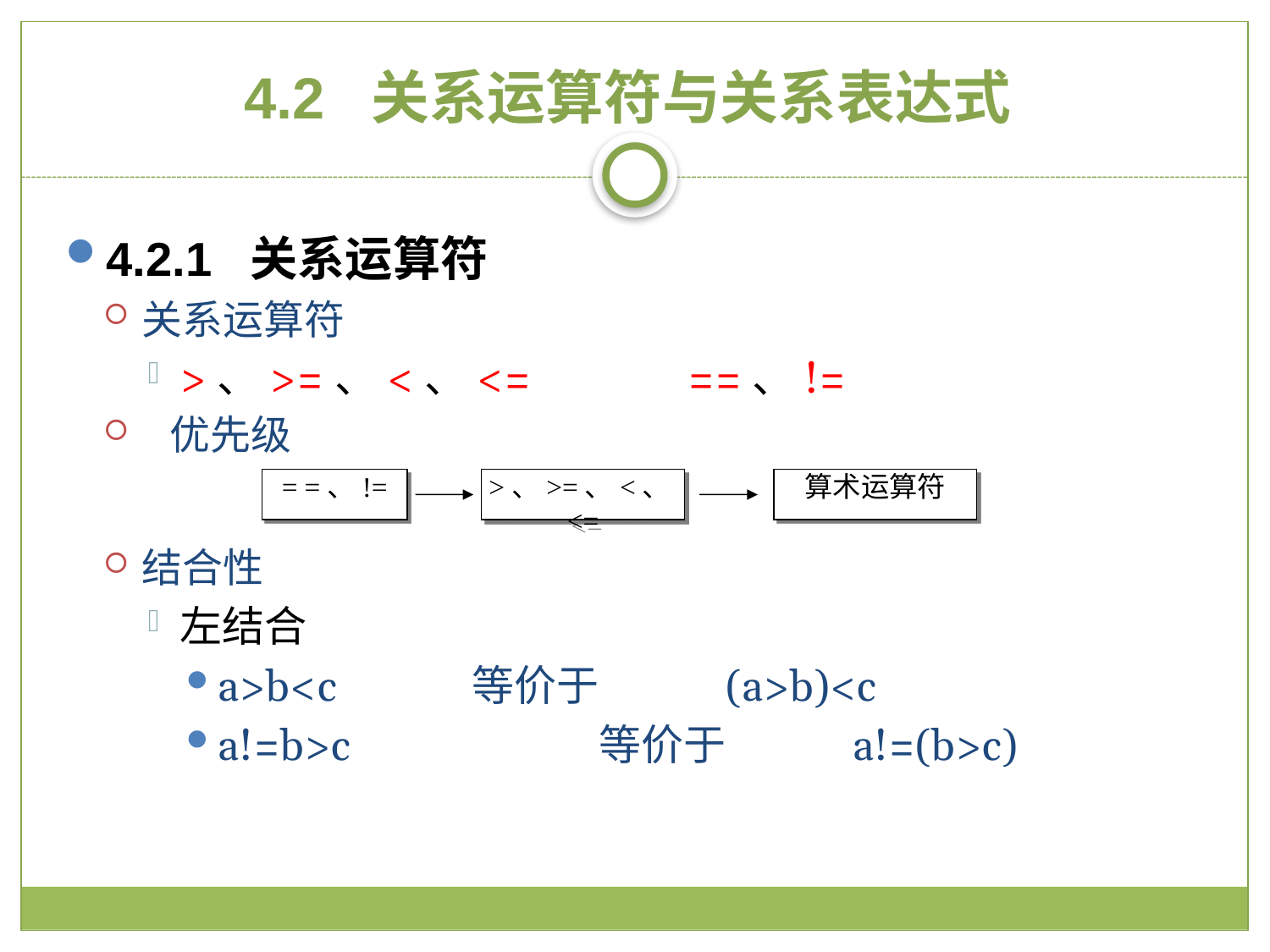

# 4.2  关系运算符与关系表达式
4.2.1  关系运算符
关系运算符
>、>=、<、<=		==、!=
  优先级

结合性
左结合
a>b<c		等价于	(a>b)<c
a!=b>c		等价于	a!=(b>c)

= =、!=
>、>=、<、<=
算术运算符